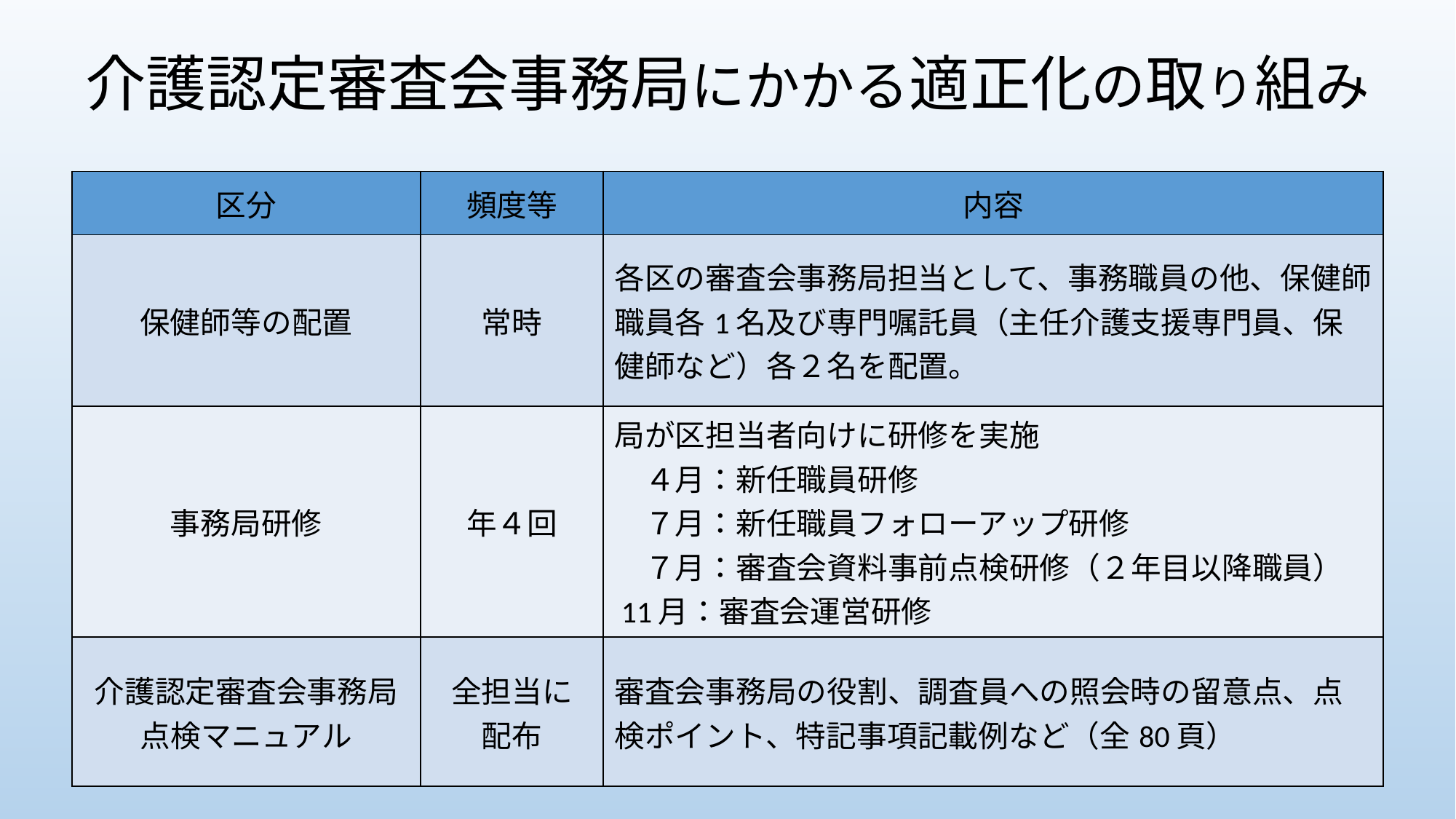

# 介護認定審査会事務局にかかる適正化の取り組み
| 区分 | 頻度等 | 内容 |
| --- | --- | --- |
| 保健師等の配置 | 常時 | 各区の審査会事務局担当として、事務職員の他、保健師職員各1名及び専門嘱託員（主任介護支援専門員、保健師など）各２名を配置。 |
| 事務局研修 | 年４回 | 局が区担当者向けに研修を実施 　４月：新任職員研修 　７月：新任職員フォローアップ研修 　７月：審査会資料事前点検研修（２年目以降職員） 11月：審査会運営研修 |
| 介護認定審査会事務局点検マニュアル | 全担当に 配布 | 審査会事務局の役割、調査員への照会時の留意点、点検ポイント、特記事項記載例など（全80頁） |